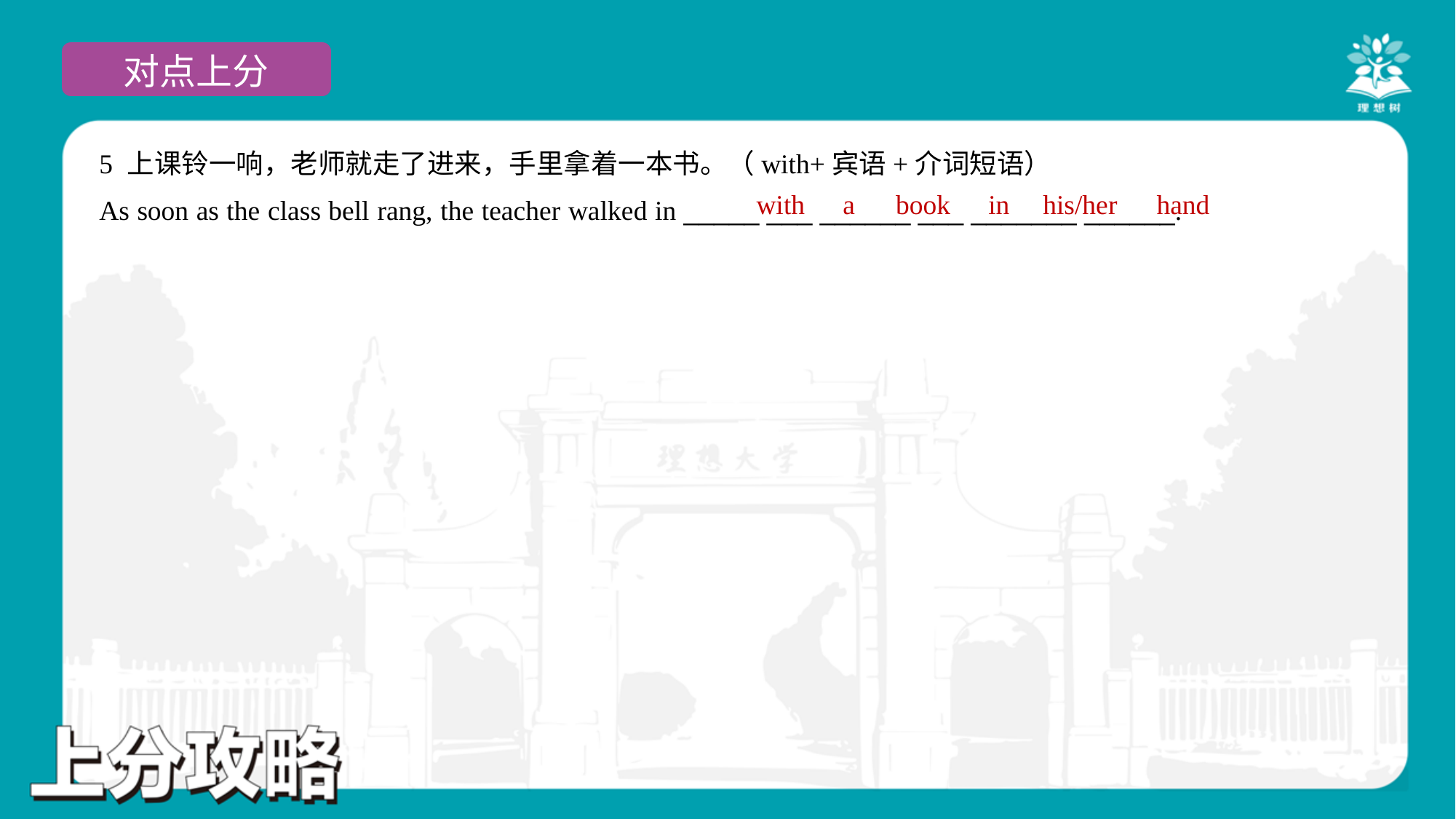

5 上课铃一响，老师就走了进来，手里拿着一本书。（with+宾语+介词短语）
As soon as the class bell rang, the teacher walked in _____ ___ ______ ___ _______ ______.
with
a
book
in
his/her
hand